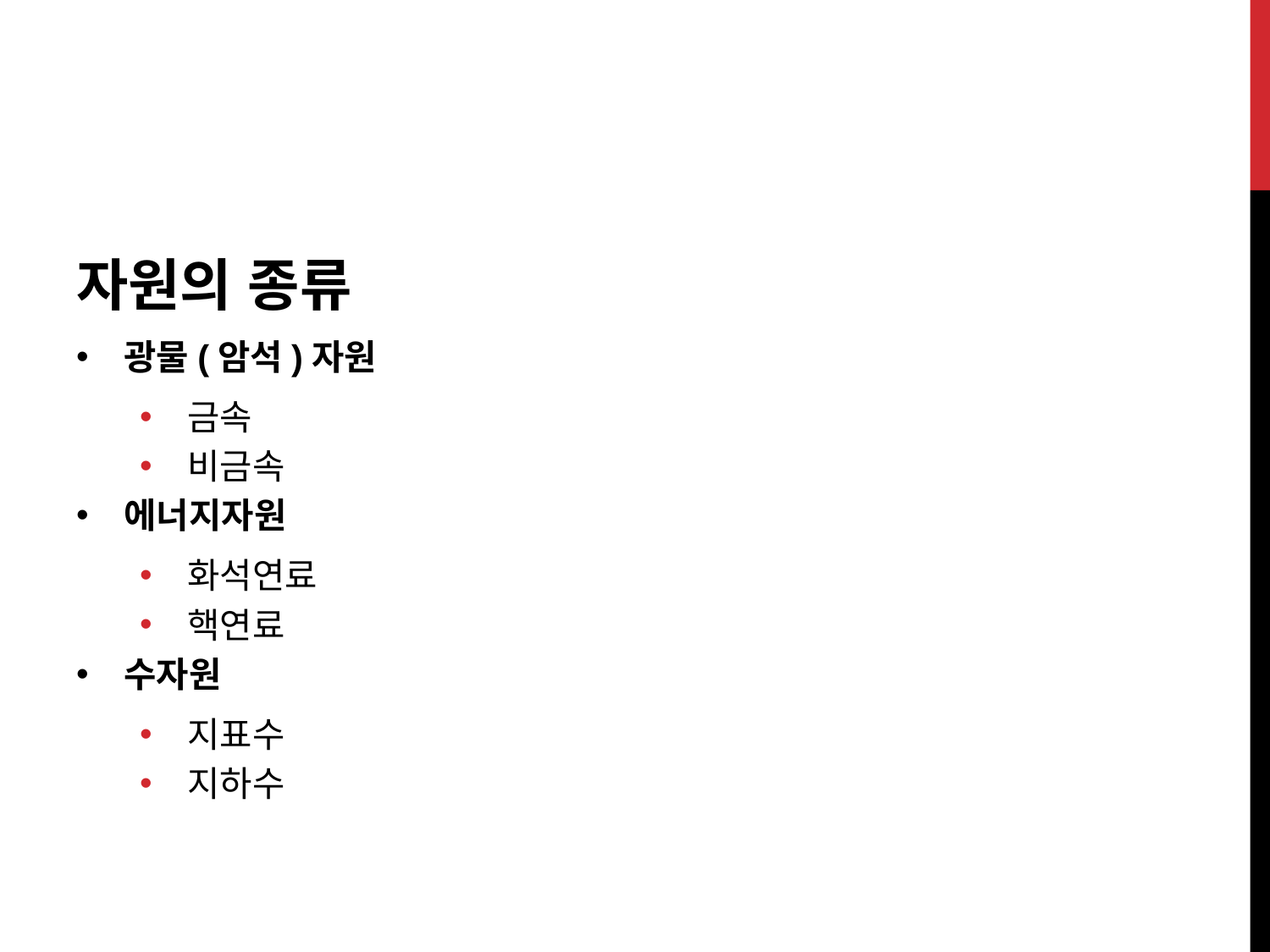

자원의 종류
광물(암석)자원
금속
비금속
에너지자원
화석연료
핵연료
수자원
지표수
지하수